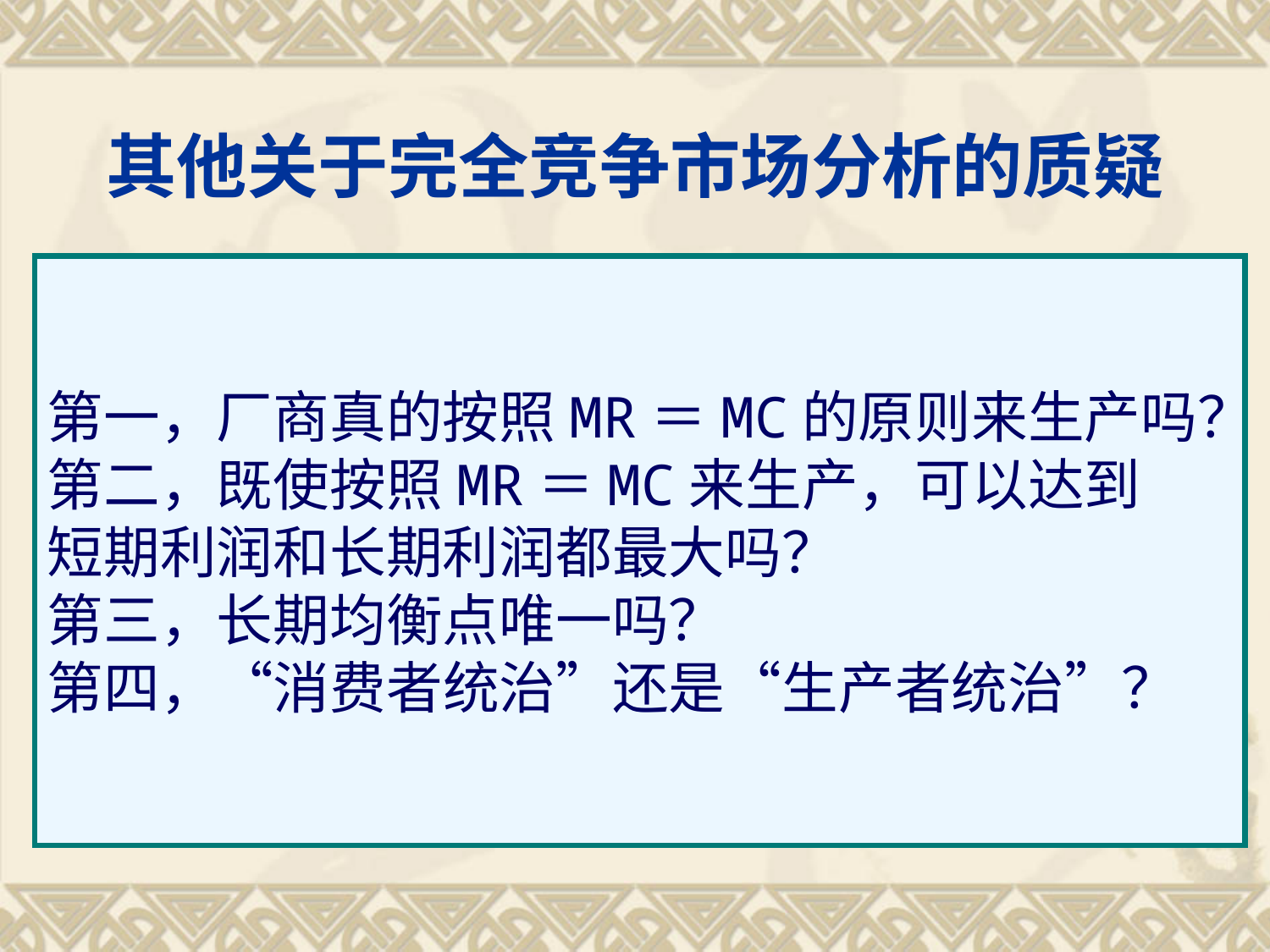

# 其他关于完全竞争市场分析的质疑
第一，厂商真的按照MR＝MC的原则来生产吗？
第二，既使按照MR＝MC来生产，可以达到
短期利润和长期利润都最大吗？
第三，长期均衡点唯一吗？
第四，“消费者统治”还是“生产者统治”？